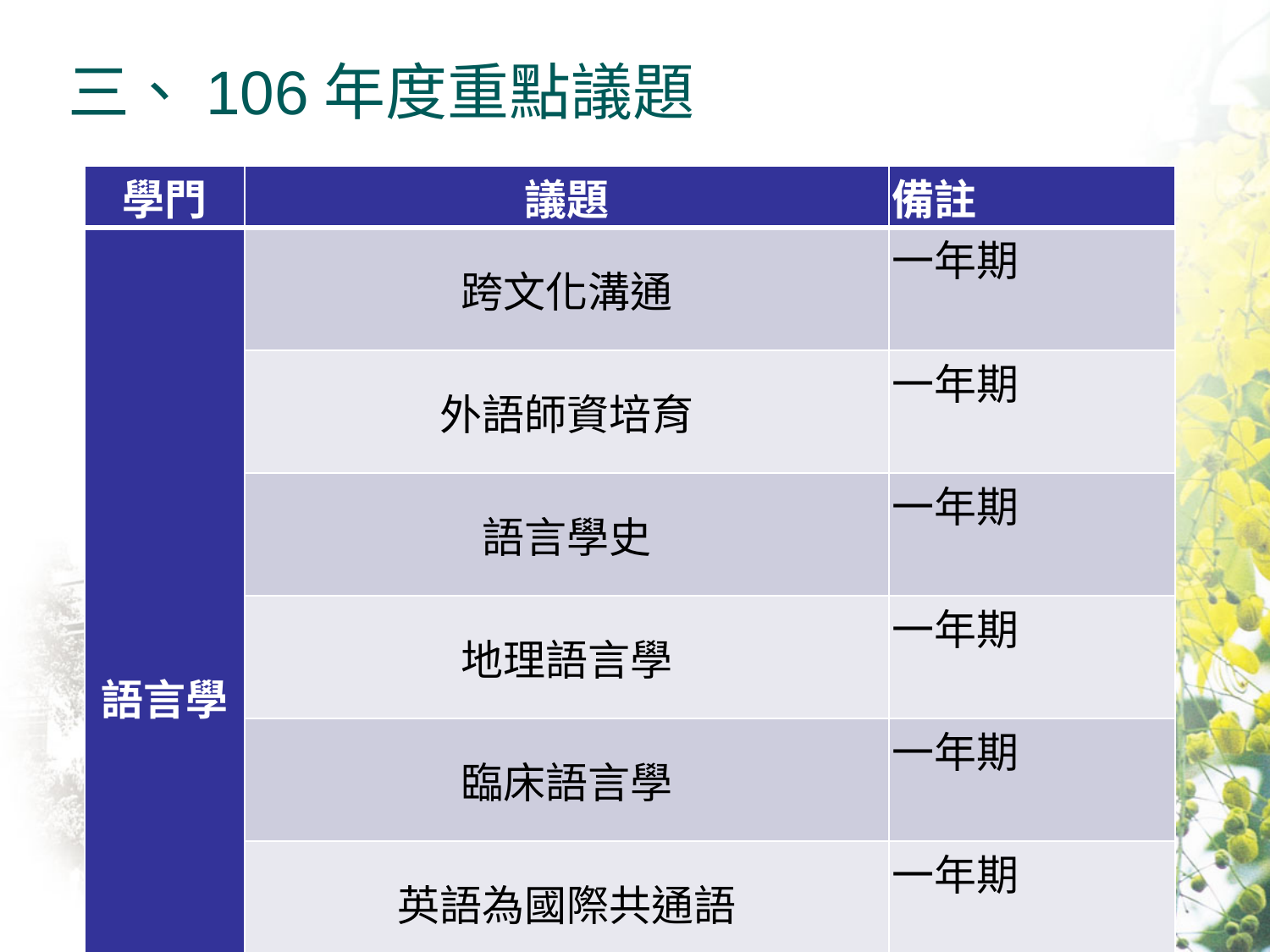

# 三、106年度重點議題
| 學門 | 議題 | 備註 |
| --- | --- | --- |
| 語言學 | 跨文化溝通 | 一年期 |
|  | 外語師資培育 | 一年期 |
|  | 語言學史 | 一年期 |
|  | 地理語言學 | 一年期 |
|  | 臨床語言學 | 一年期 |
|  | 英語為國際共通語 | 一年期 |
|  | 兒童語言習得 | 一年期 |
|  | 語言教育-閱讀與寫作 | 一年期 |
|  | 法律語言學 | 一年期 |